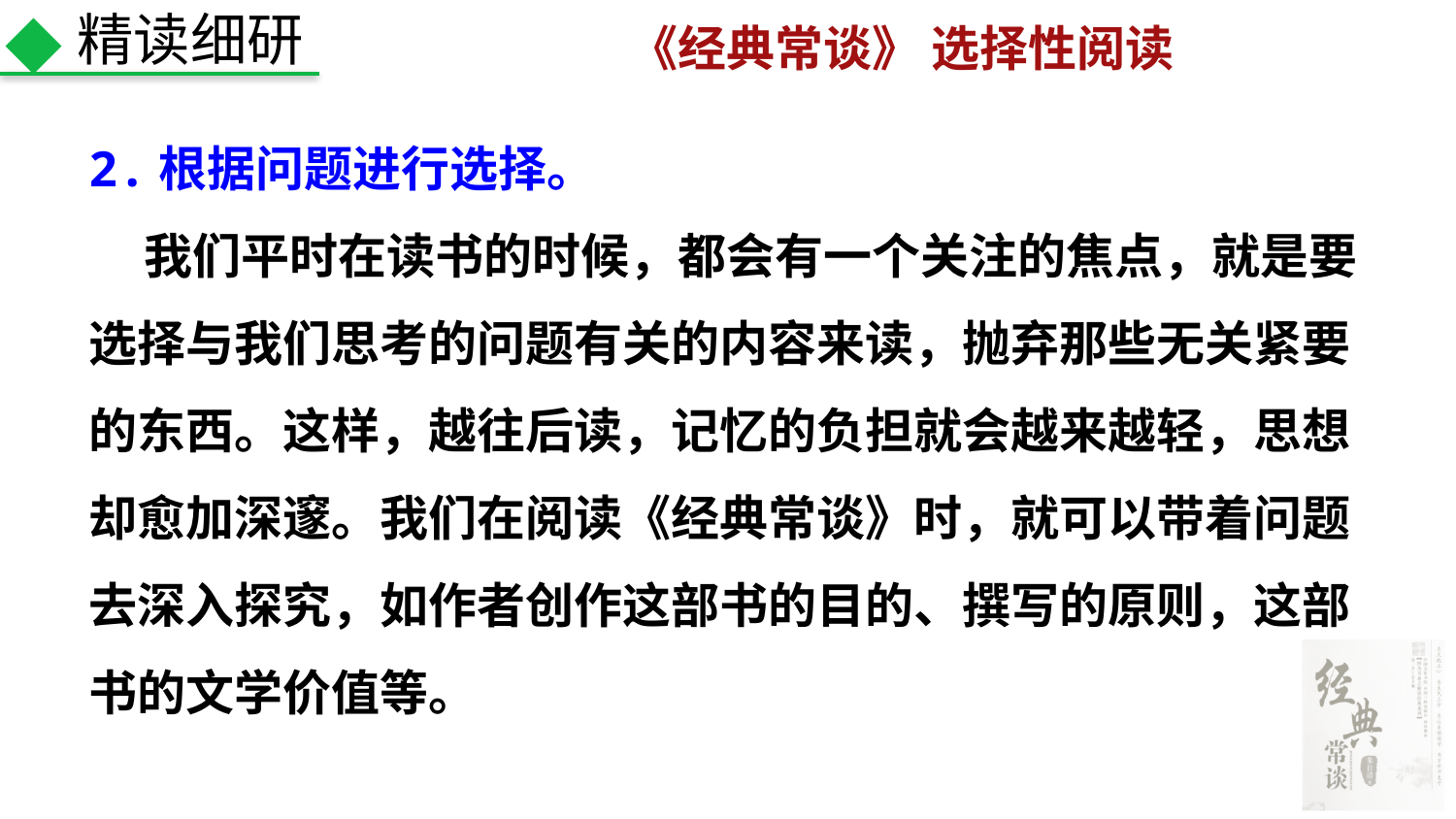

精读细研

2.根据问题进行选择。
    我们平时在读书的时候，都会有一个关注的焦点，就是要选择与我们思考的问题有关的内容来读，抛弃那些无关紧要的东西。这样，越往后读，记忆的负担就会越来越轻，思想却愈加深邃。我们在阅读《经典常谈》时，就可以带着问题去深入探究，如作者创作这部书的目的、撰写的原则，这部书的文学价值等。